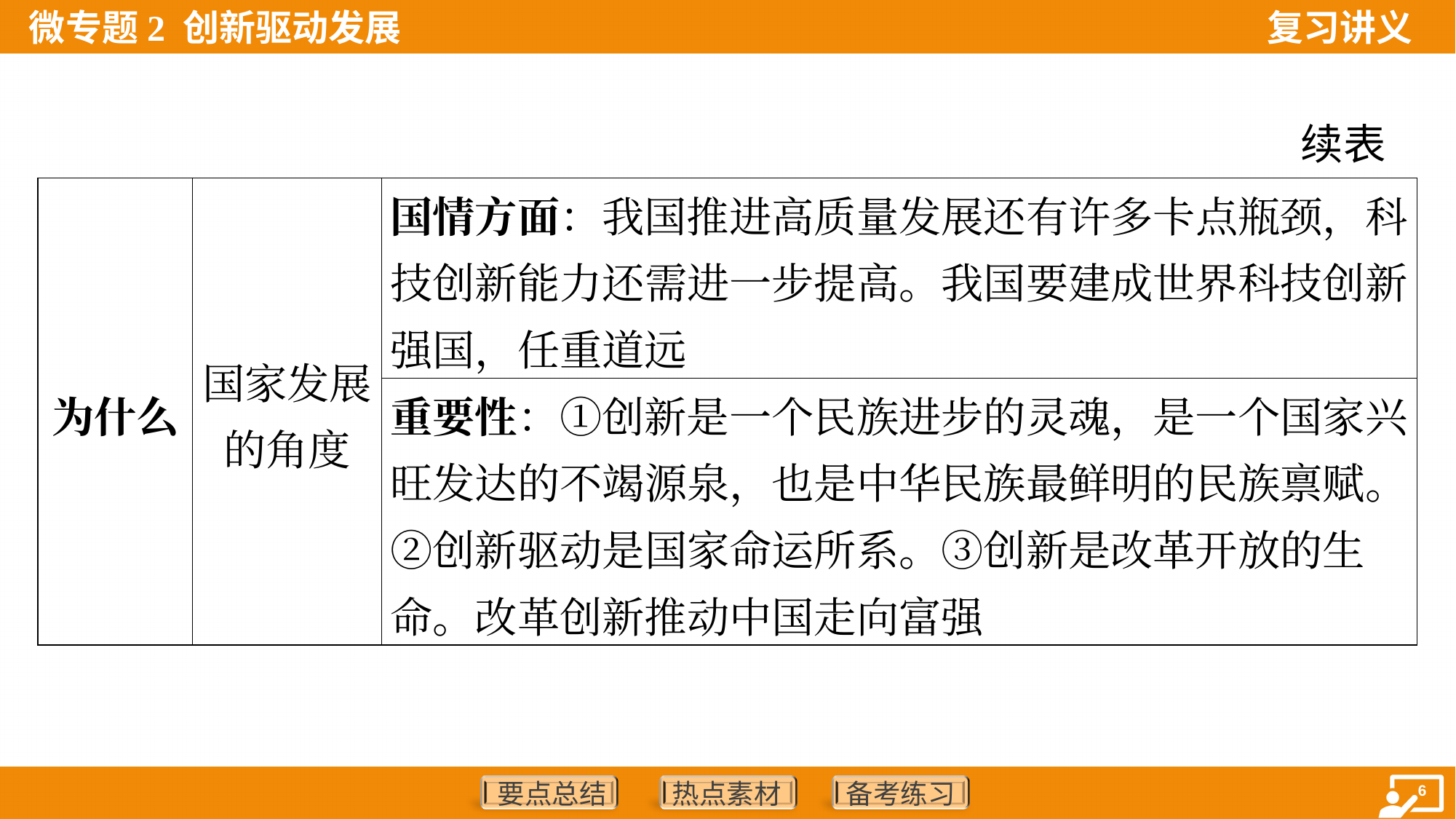

续表
| 为什么 | 国家发展的角度 | 国情方面：我国推进高质量发展还有许多卡点瓶颈，科技创新能力还需进一步提高。我国要建成世界科技创新强国，任重道远 |
| --- | --- | --- |
|  |  | 重要性：①创新是一个民族进步的灵魂，是一个国家兴旺发达的不竭源泉，也是中华民族最鲜明的民族禀赋。②创新驱动是国家命运所系。③创新是改革开放的生命。改革创新推动中国走向富强 |